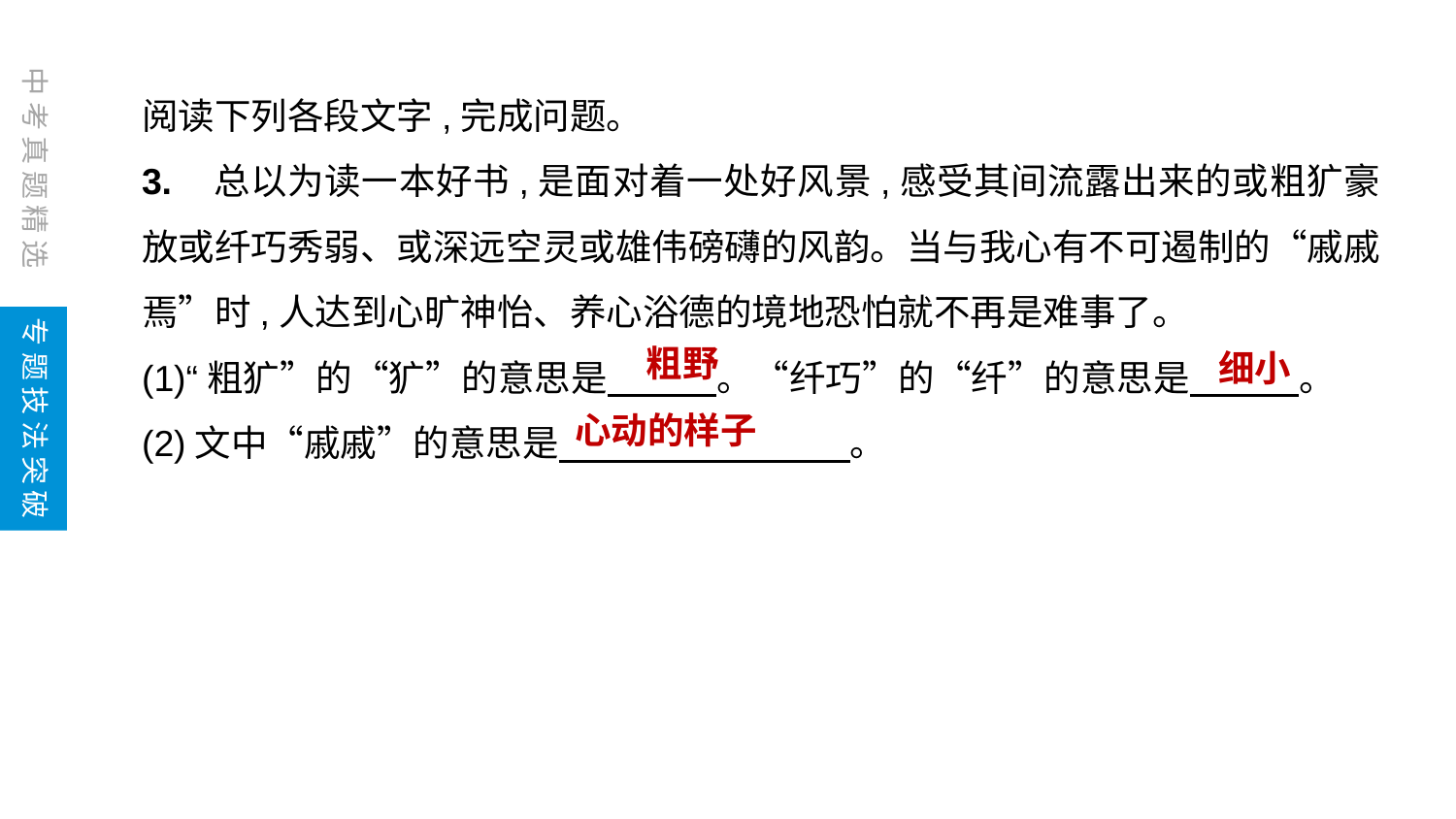

中考真题精选
阅读下列各段文字,完成问题。
3.   总以为读一本好书,是面对着一处好风景,感受其间流露出来的或粗犷豪放或纤巧秀弱、或深远空灵或雄伟磅礴的风韵。当与我心有不可遏制的“戚戚焉”时,人达到心旷神怡、养心浴德的境地恐怕就不再是难事了。
(1)“粗犷”的“犷”的意思是　　　。“纤巧”的“纤”的意思是　　　。
(2)文中“戚戚”的意思是　　　　　　　　。

专题技法突破
粗野
细小
心动的样子